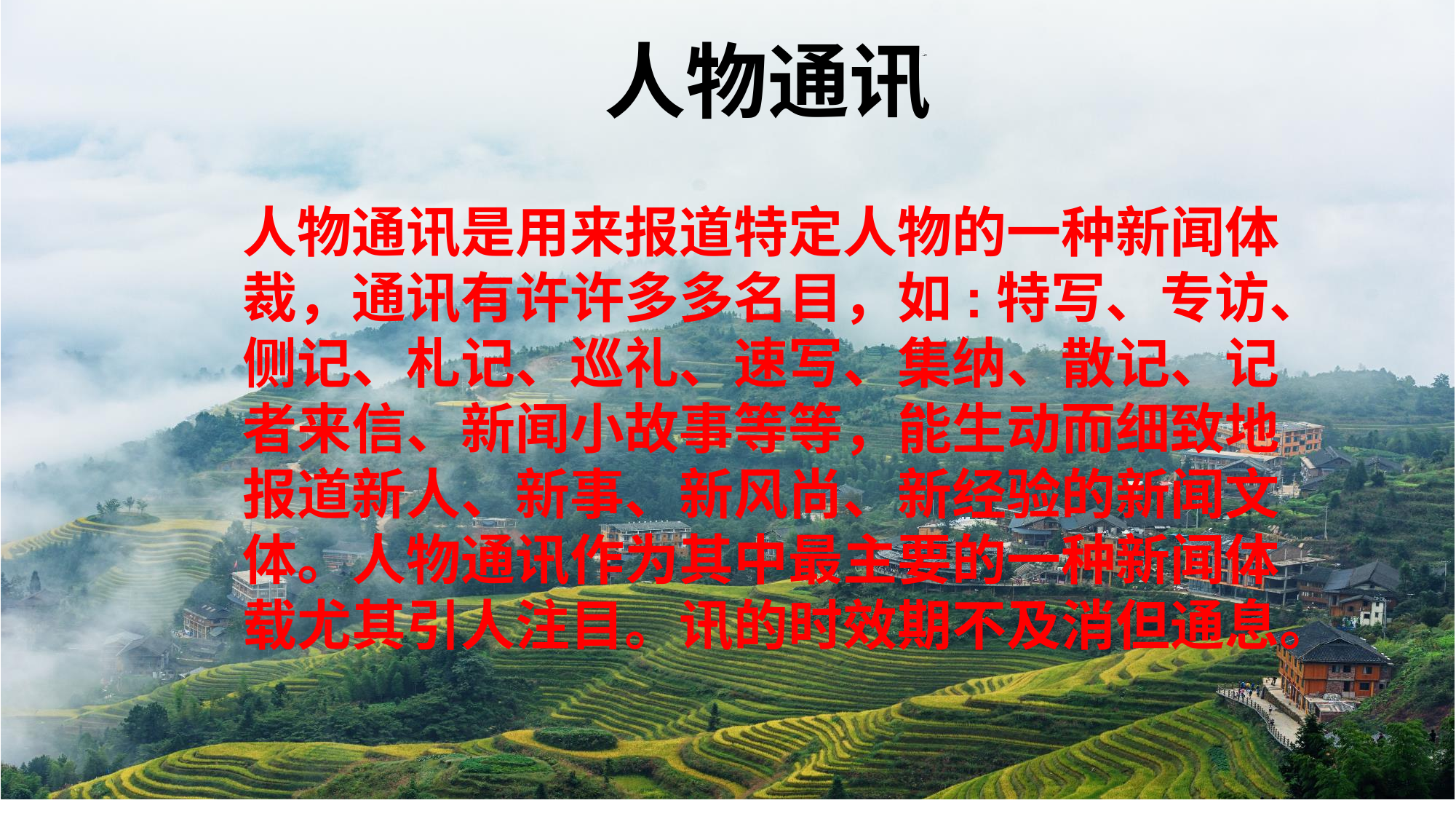

Investment generally results in acquiring an asset Investment generally results in acquiring an asset acquiring an asset Investment
稻田
人物通讯

人物通讯是用来报道特定人物的一种新闻体裁，通讯有许许多多名目，如:特写、专访、侧记、札记、巡礼、速写、集纳、散记、记者来信、新闻小故事等等，能生动而细致地报道新人、新事、新风尚、新经验的新闻文体。人物通讯作为其中最主要的一种新闻体载尤其引人注目。讯的时效期不及消但通息。